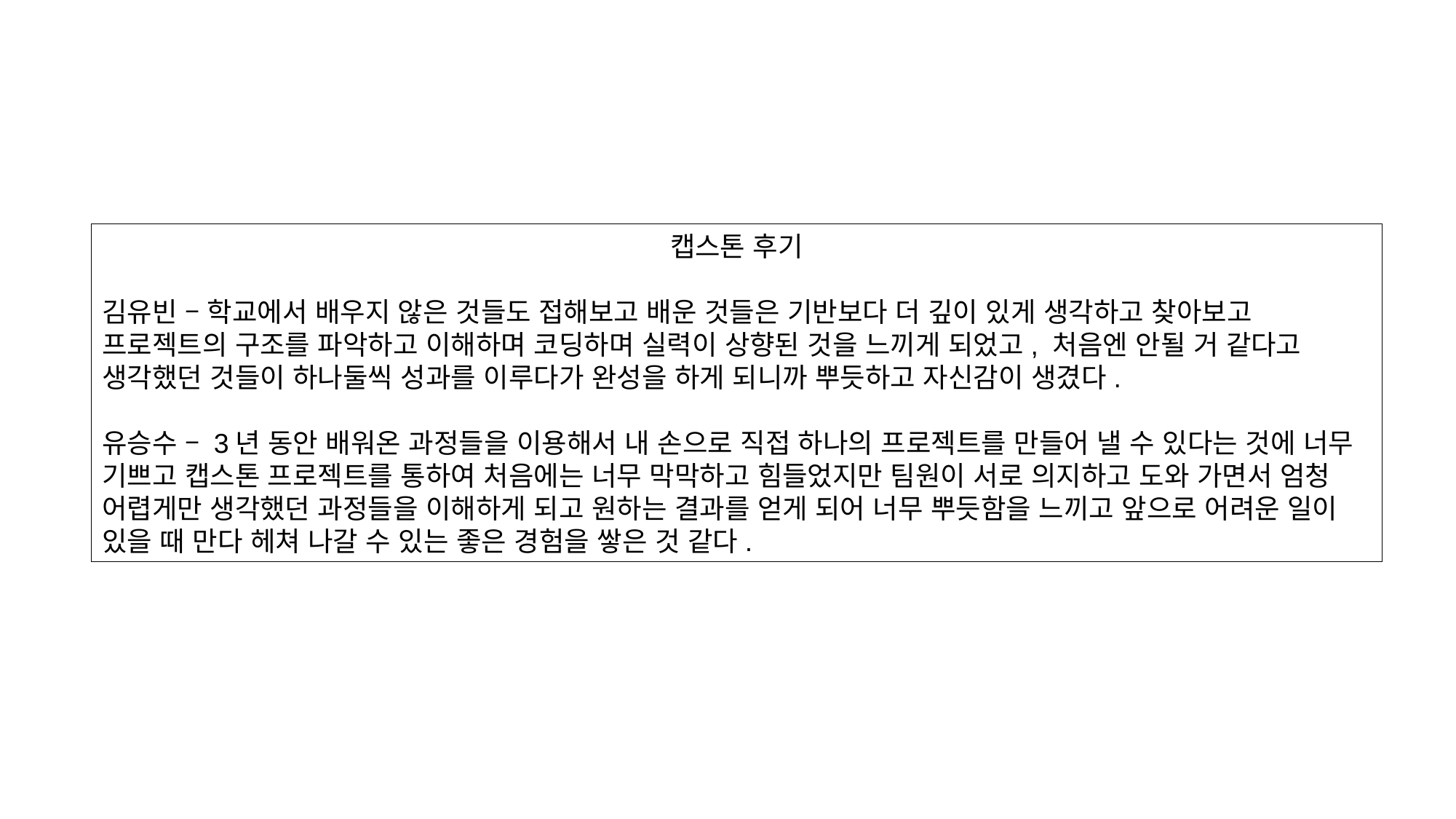

캡스톤 후기

김유빈 – 학교에서 배우지 않은 것들도 접해보고 배운 것들은 기반보다 더 깊이 있게 생각하고 찾아보고 프로젝트의 구조를 파악하고 이해하며 코딩하며 실력이 상향된 것을 느끼게 되었고, 처음엔 안될 거 같다고 생각했던 것들이 하나둘씩 성과를 이루다가 완성을 하게 되니까 뿌듯하고 자신감이 생겼다.

유승수 – 3년 동안 배워온 과정들을 이용해서 내 손으로 직접 하나의 프로젝트를 만들어 낼 수 있다는 것에 너무 기쁘고 캡스톤 프로젝트를 통하여 처음에는 너무 막막하고 힘들었지만 팀원이 서로 의지하고 도와 가면서 엄청 어렵게만 생각했던 과정들을 이해하게 되고 원하는 결과를 얻게 되어 너무 뿌듯함을 느끼고 앞으로 어려운 일이 있을 때 만다 헤쳐 나갈 수 있는 좋은 경험을 쌓은 것 같다.